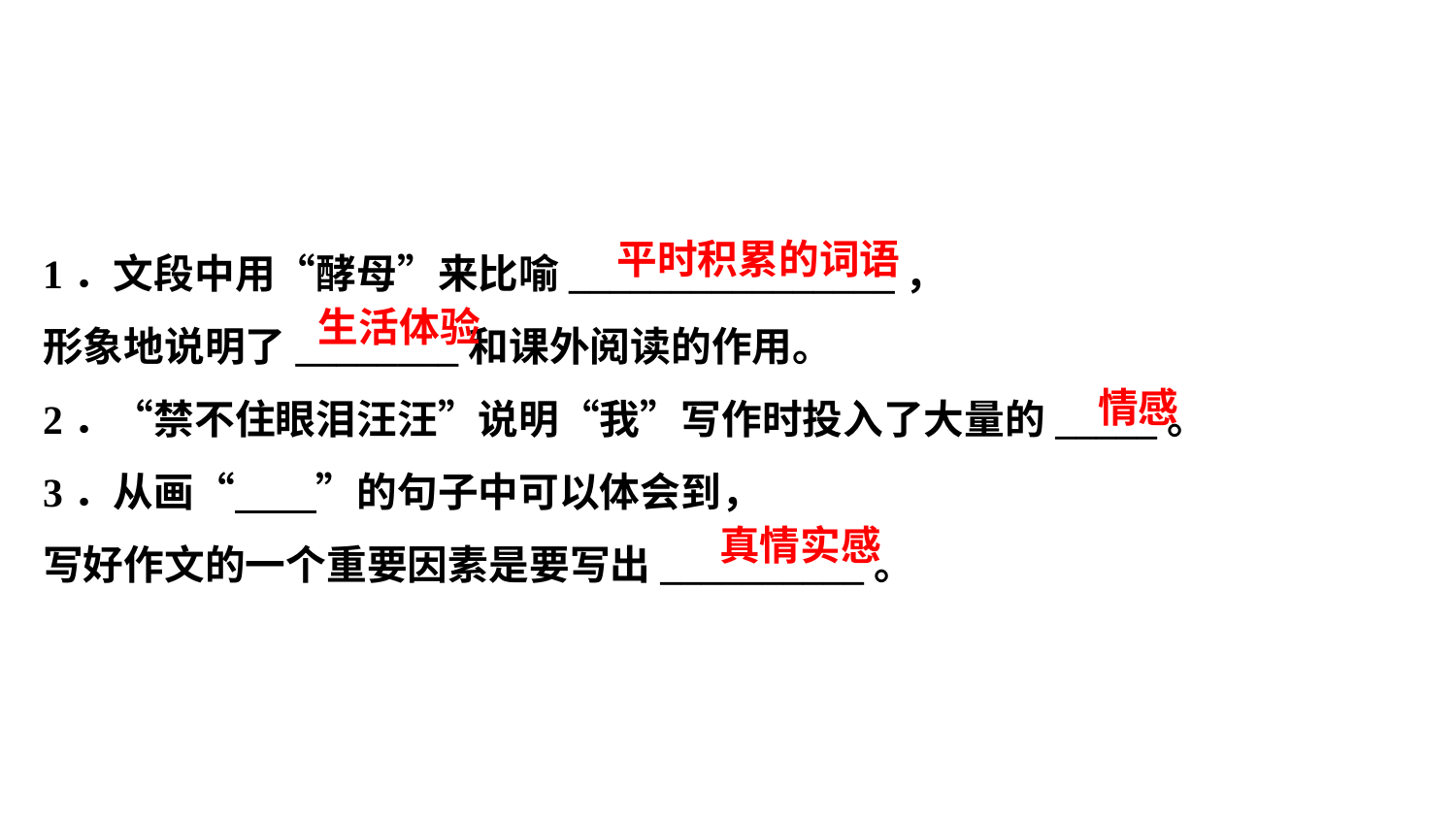

1．文段中用“酵母”来比喻________________，
形象地说明了________和课外阅读的作用。
2．“禁不住眼泪汪汪”说明“我”写作时投入了大量的_____。
3．从画“　　”的句子中可以体会到，
写好作文的一个重要因素是要写出__________。
平时积累的词语
生活体验
情感
真情实感